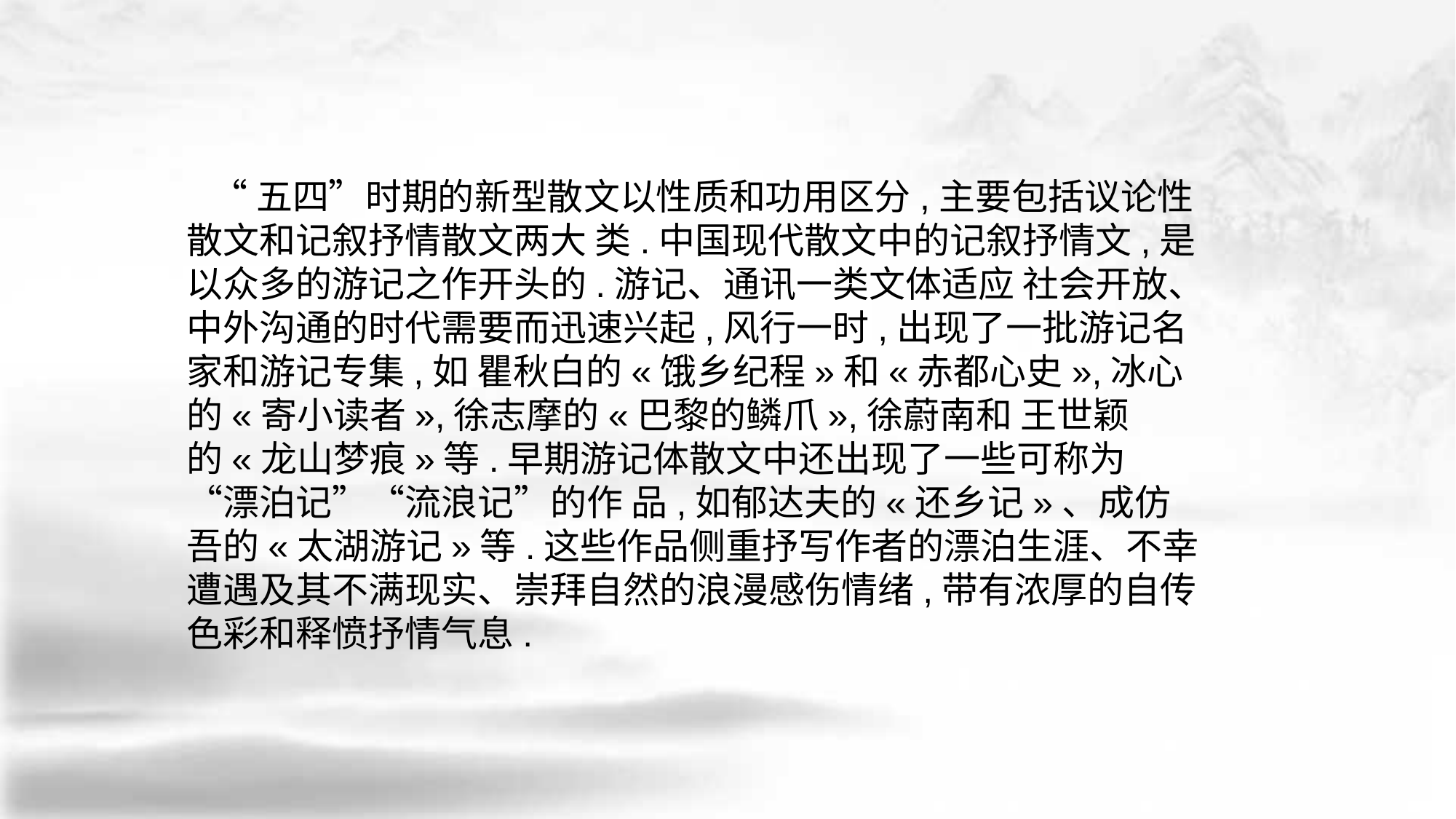

“五四”时期的新型散文以性质和功用区分,主要包括议论性散文和记叙抒情散文两大 类.中国现代散文中的记叙抒情文,是以众多的游记之作开头的.游记、通讯一类文体适应 社会开放、中外沟通的时代需要而迅速兴起,风行一时,出现了一批游记名家和游记专集,如 瞿秋白的«饿乡纪程»和«赤都心史»,冰心的«寄小读者»,徐志摩的«巴黎的鳞爪»,徐蔚南和 王世颖的«龙山梦痕»等.早期游记体散文中还出现了一些可称为 “漂泊记”“流浪记”的作 品,如郁达夫的«还乡记»、成仿吾的«太湖游记»等.这些作品侧重抒写作者的漂泊生涯、不幸遭遇及其不满现实、崇拜自然的浪漫感伤情绪,带有浓厚的自传色彩和释愤抒情气息.